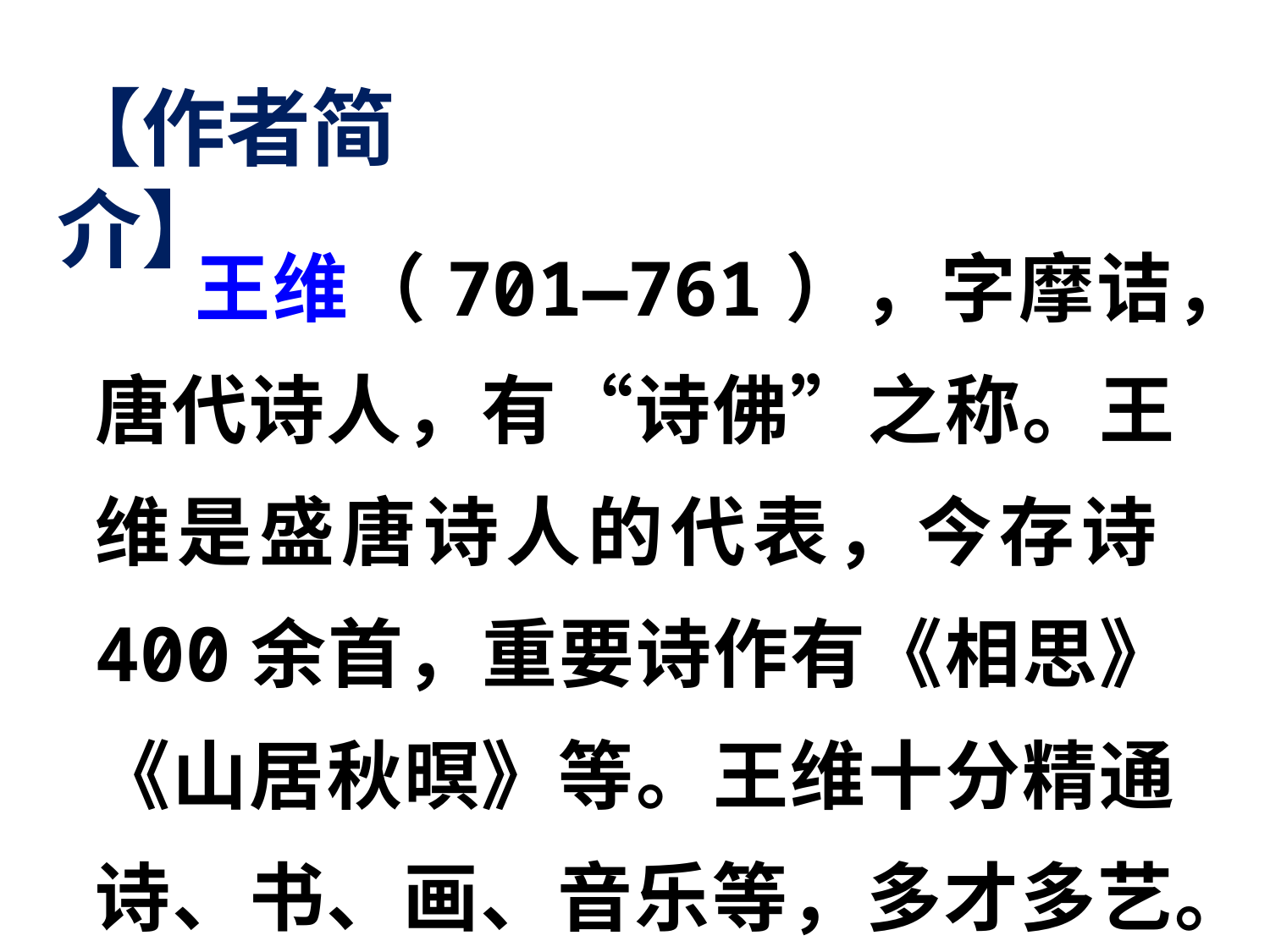

【作者简介】
    王维（701—761），字摩诘，唐代诗人，有“诗佛”之称。王维是盛唐诗人的代表，今存诗400余首，重要诗作有《相思》《山居秋暝》等。王维十分精通诗、书、画、音乐等，多才多艺。他与孟浩然合称“王孟”。